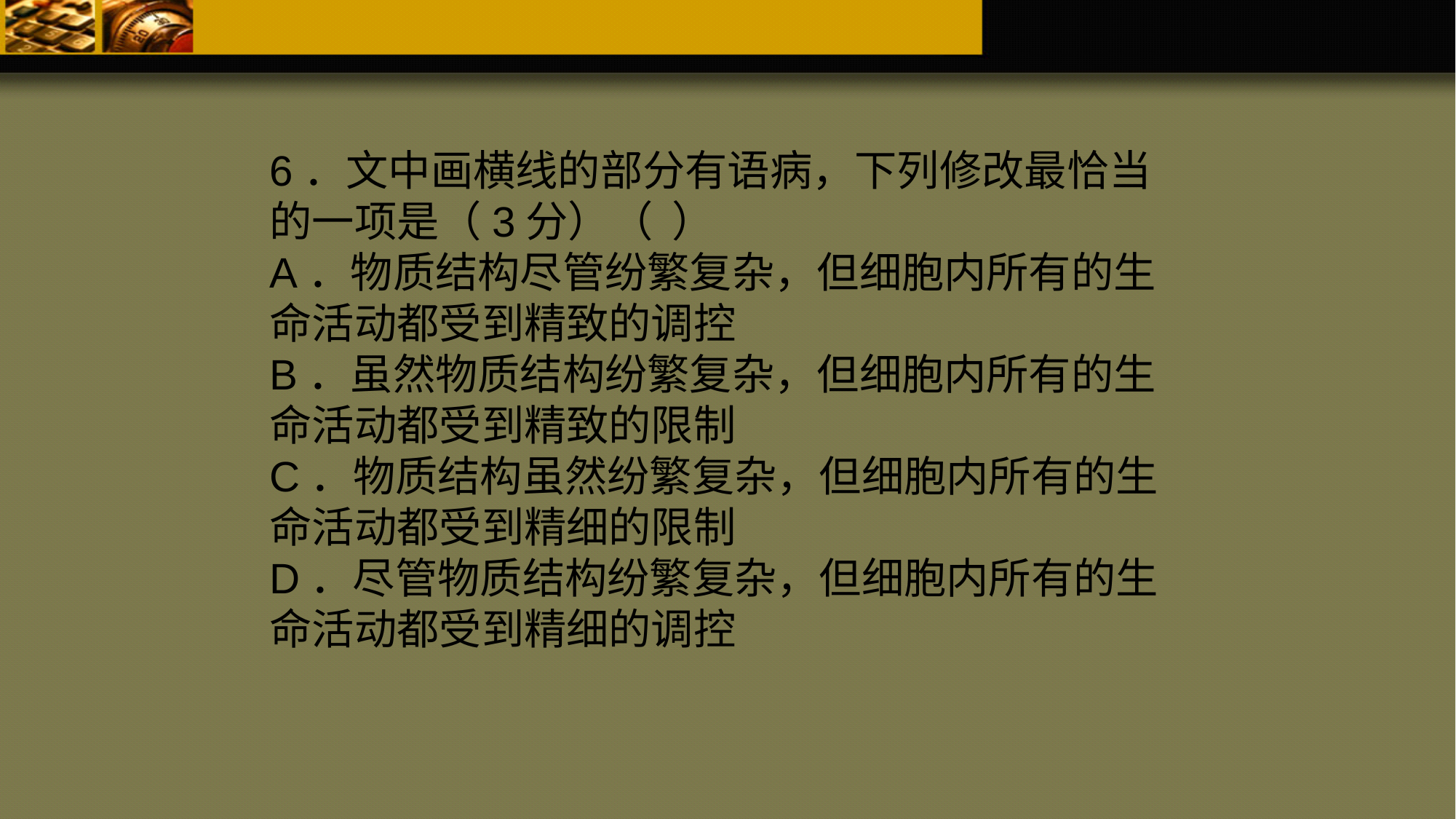

6．文中画横线的部分有语病，下列修改最恰当的一项是（3分）（  ）
A．物质结构尽管纷繁复杂，但细胞内所有的生命活动都受到精致的调控
B．虽然物质结构纷繁复杂，但细胞内所有的生命活动都受到精致的限制
C．物质结构虽然纷繁复杂，但细胞内所有的生命活动都受到精细的限制
D．尽管物质结构纷繁复杂，但细胞内所有的生命活动都受到精细的调控
26